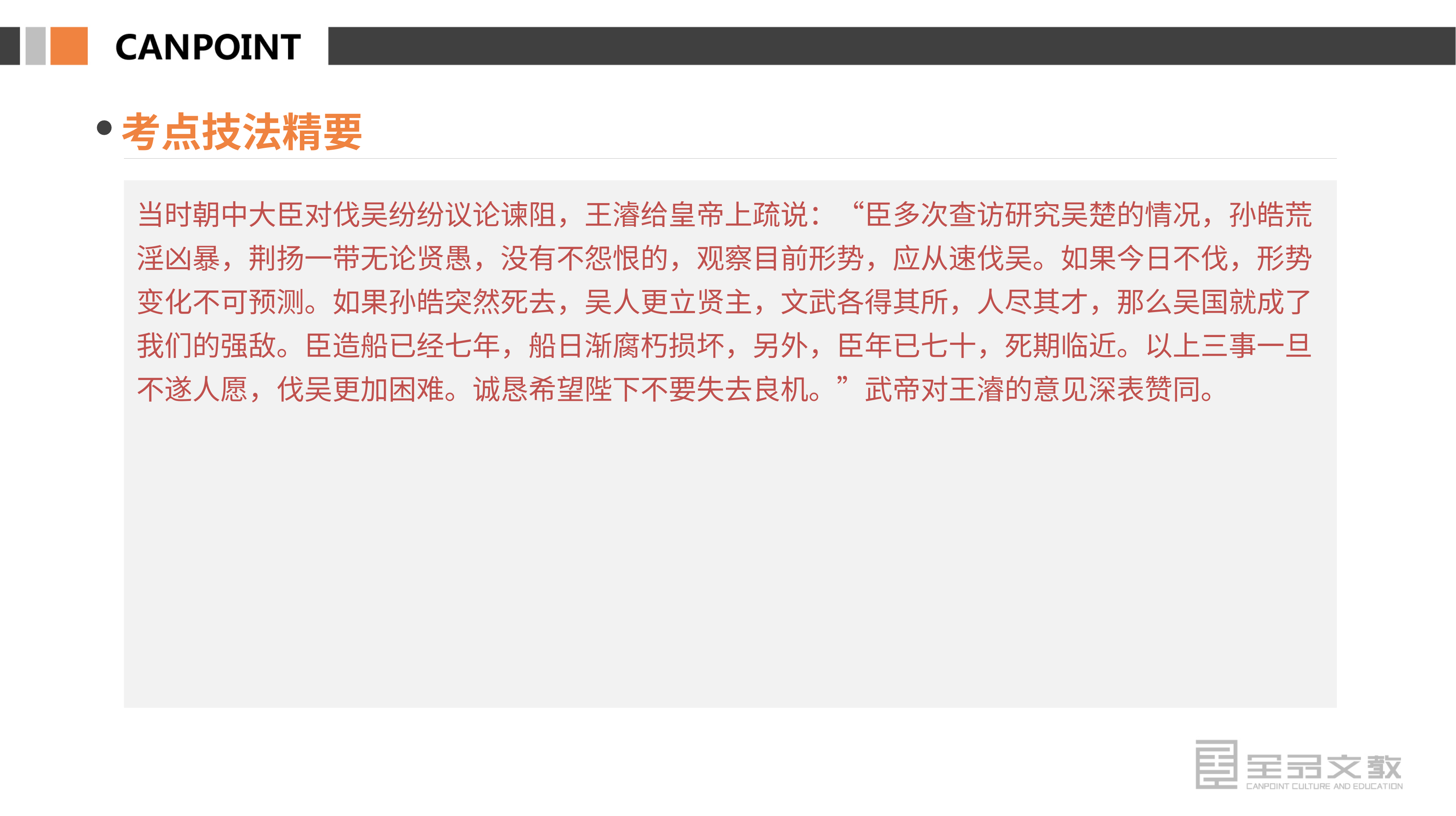

考点技法精要

当时朝中大臣对伐吴纷纷议论谏阻，王濬给皇帝上疏说：“臣多次查访研究吴楚的情况，孙皓荒淫凶暴，荆扬一带无论贤愚，没有不怨恨的，观察目前形势，应从速伐吴。如果今日不伐，形势变化不可预测。如果孙皓突然死去，吴人更立贤主，文武各得其所，人尽其才，那么吴国就成了我们的强敌。臣造船已经七年，船日渐腐朽损坏，另外，臣年已七十，死期临近。以上三事一旦不遂人愿，伐吴更加困难。诚恳希望陛下不要失去良机。”武帝对王濬的意见深表赞同。